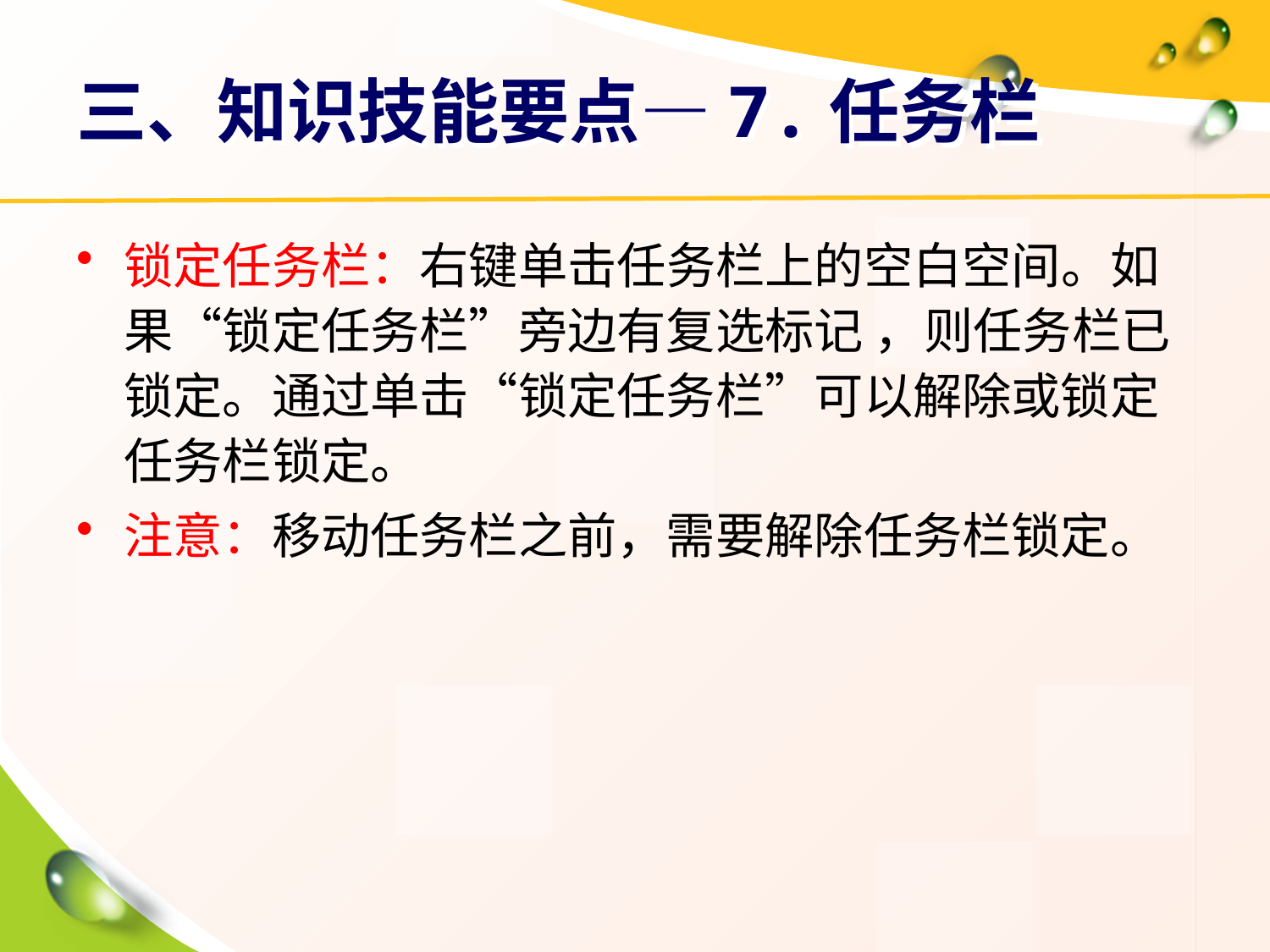

# 三、知识技能要点—7.任务栏
锁定任务栏：右键单击任务栏上的空白空间。如果“锁定任务栏”旁边有复选标记 ，则任务栏已锁定。通过单击“锁定任务栏”可以解除或锁定任务栏锁定。
注意：移动任务栏之前，需要解除任务栏锁定。